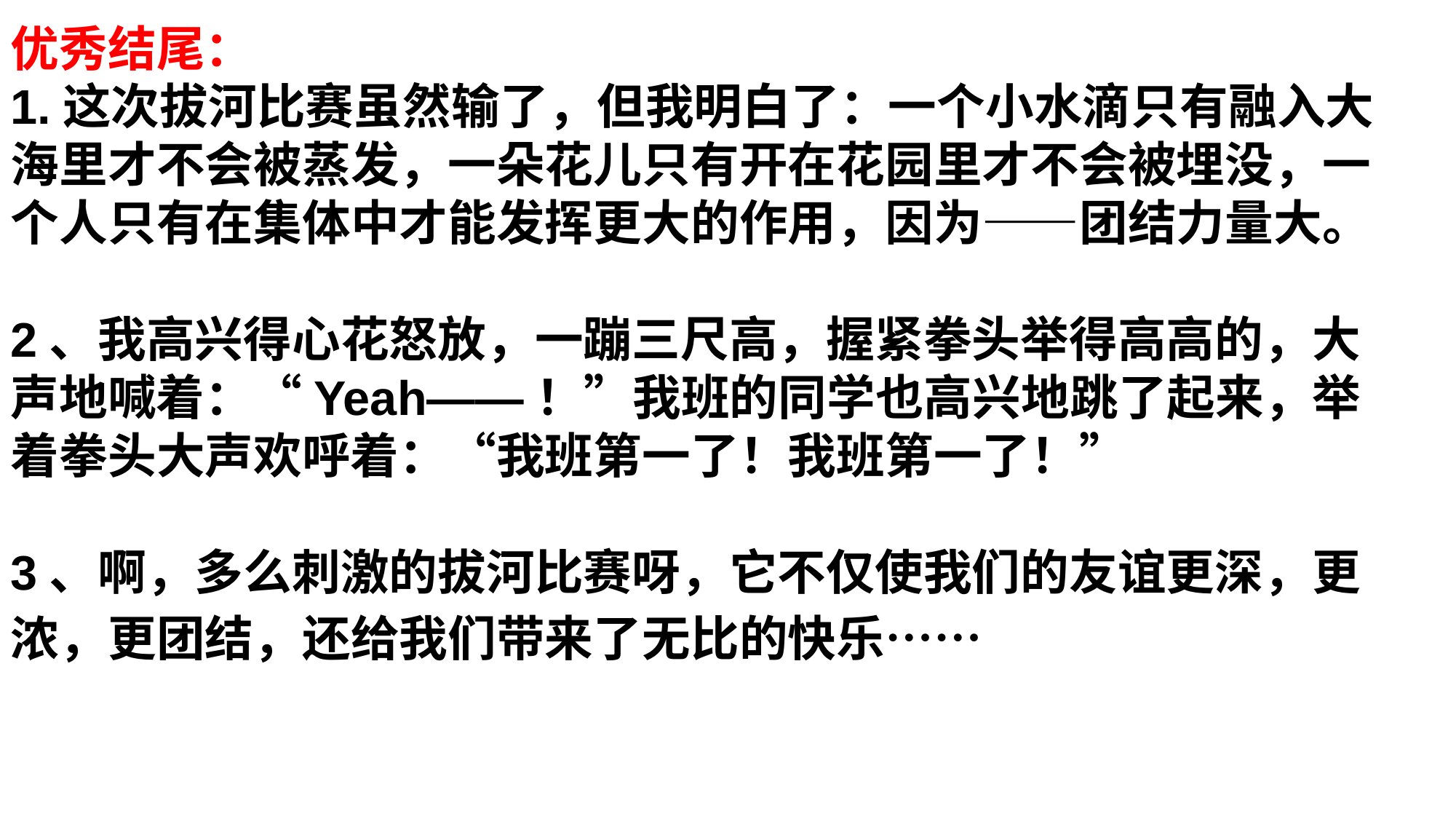

优秀结尾：
1.这次拔河比赛虽然输了，但我明白了：一个小水滴只有融入大海里才不会被蒸发，一朵花儿只有开在花园里才不会被埋没，一个人只有在集体中才能发挥更大的作用，因为——团结力量大。

2、我高兴得心花怒放，一蹦三尺高，握紧拳头举得高高的，大声地喊着：“Yeah——！”我班的同学也高兴地跳了起来，举着拳头大声欢呼着：“我班第一了！我班第一了！”
3、啊，多么刺激的拔河比赛呀，它不仅使我们的友谊更深，更浓，更团结，还给我们带来了无比的快乐……